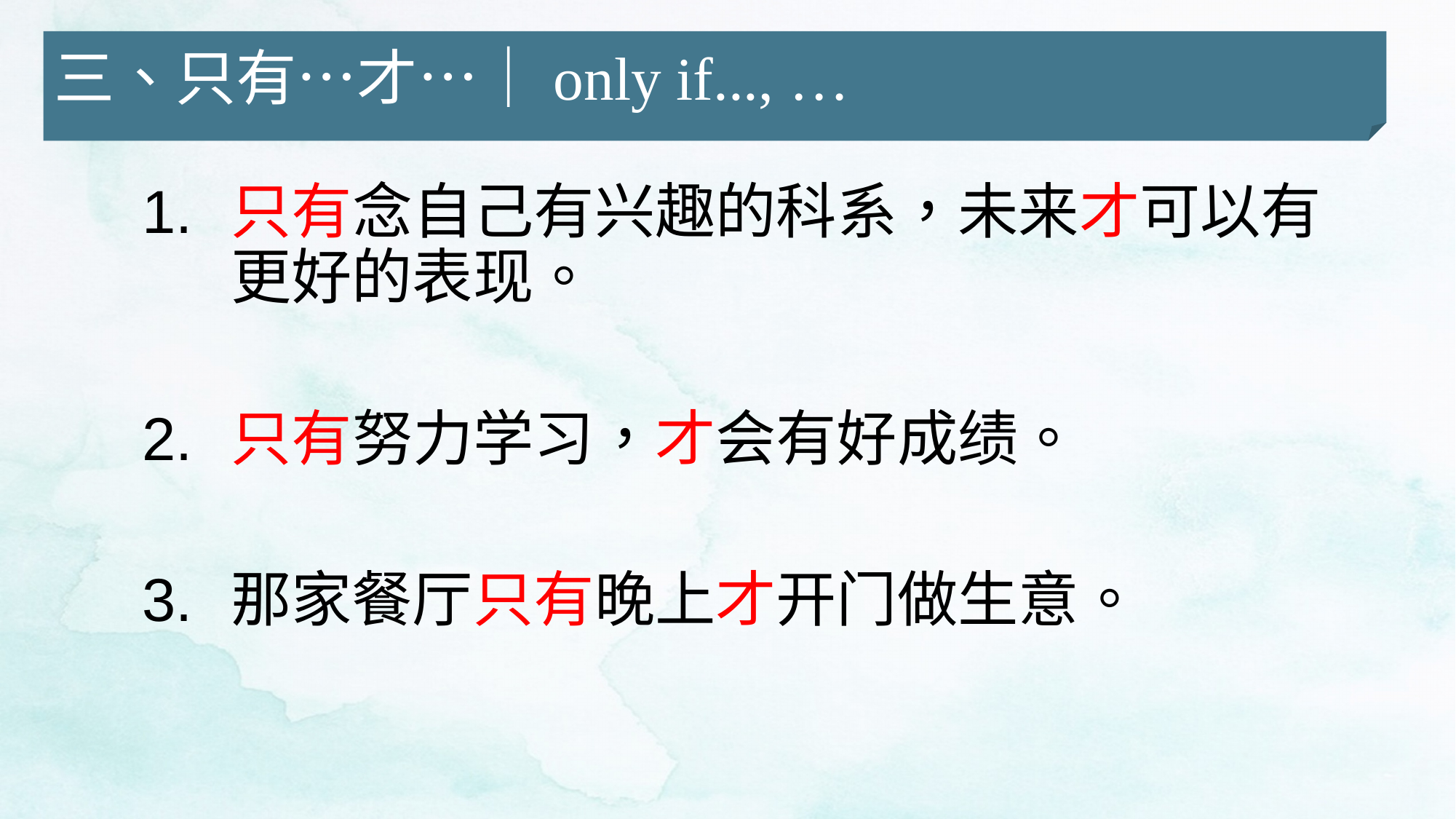

三、只有…才…｜only if..., …
只有念自己有兴趣的科系，未来才可以有更好的表现。

只有努力学习，才会有好成绩。

那家餐厅只有晚上才开门做生意。